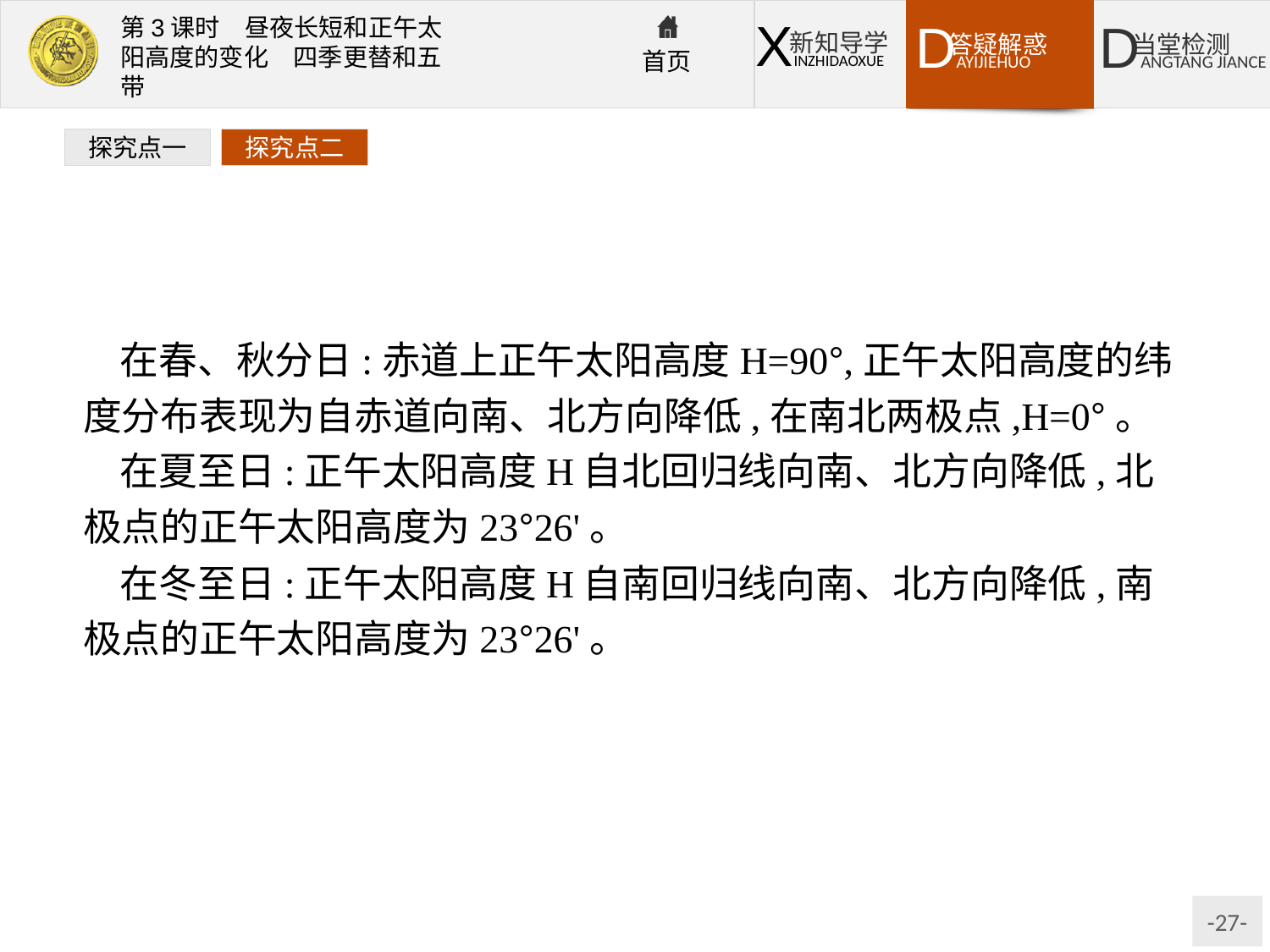

探究点一
探究点二
在春、秋分日:赤道上正午太阳高度H=90°,正午太阳高度的纬度分布表现为自赤道向南、北方向降低,在南北两极点,H=0°。
在夏至日:正午太阳高度H自北回归线向南、北方向降低,北极点的正午太阳高度为23°26'。
在冬至日:正午太阳高度H自南回归线向南、北方向降低,南极点的正午太阳高度为23°26'。